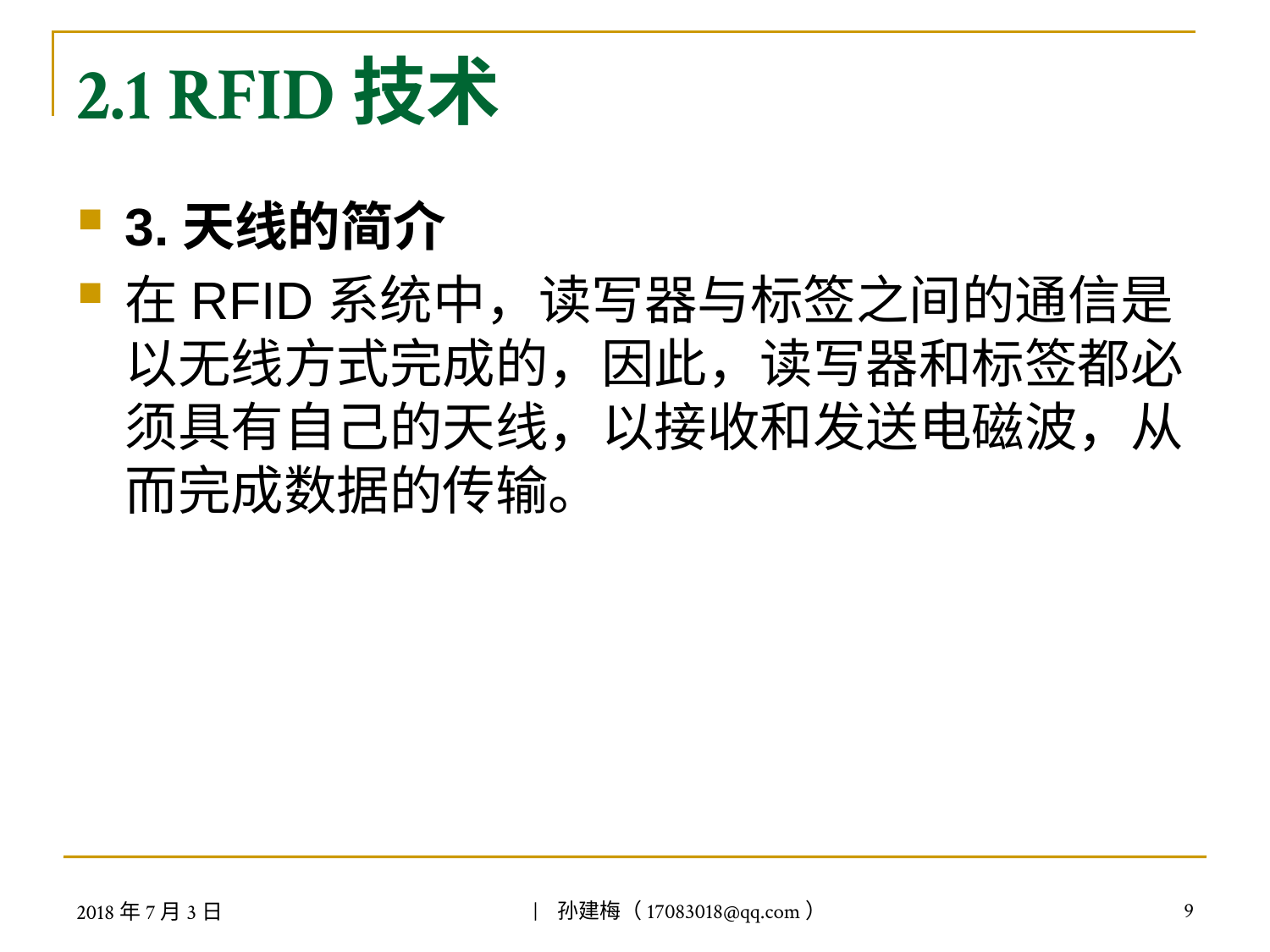

# 2.1 RFID技术
3.天线的简介
在RFID系统中，读写器与标签之间的通信是以无线方式完成的，因此，读写器和标签都必须具有自己的天线，以接收和发送电磁波，从而完成数据的传输。
|   孙建梅（17083018@qq.com）
2018年7月3日
9